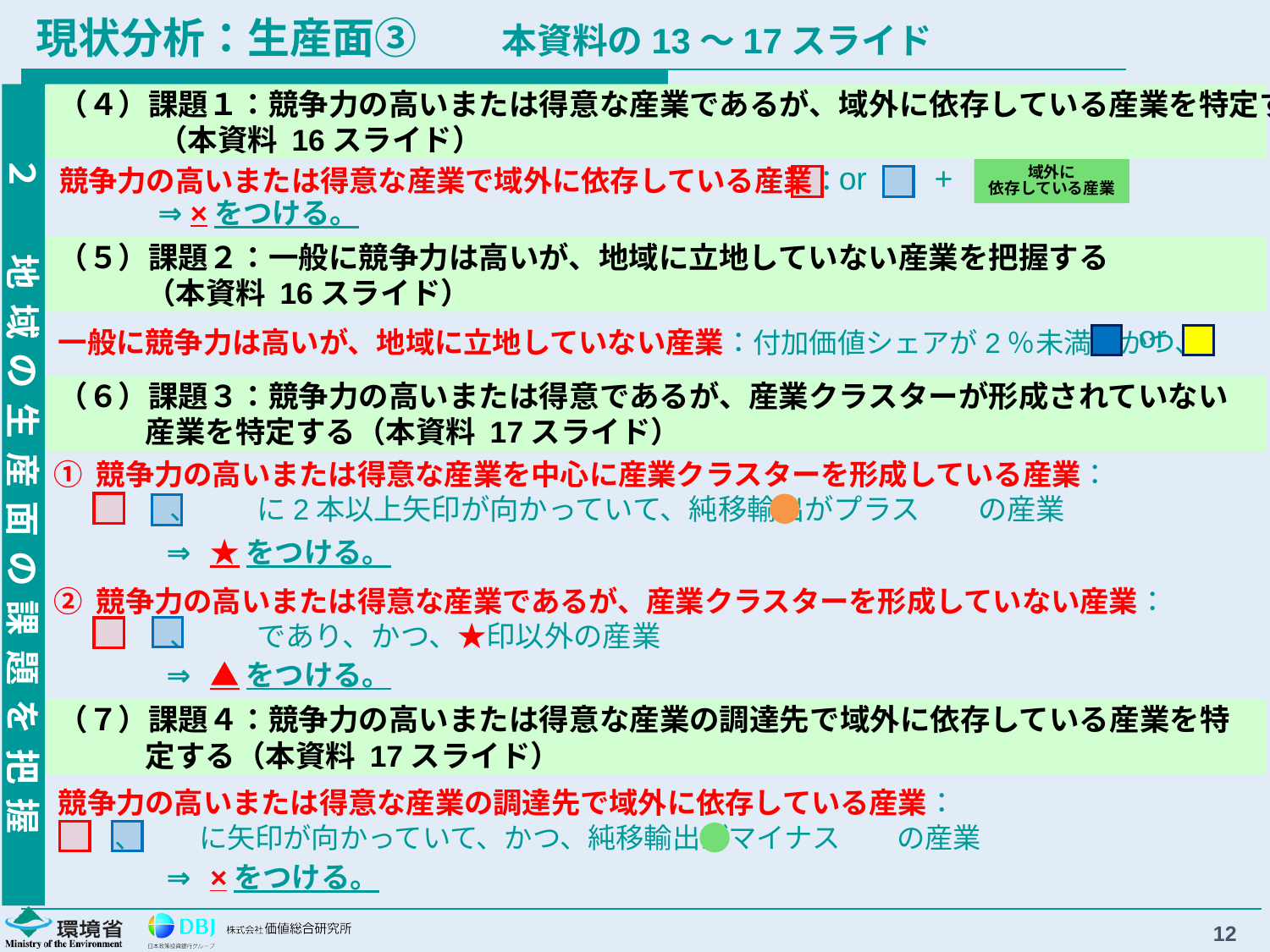

# 現状分析：生産面③　　本資料の13～17スライド
２　地域の生産面の課題を把握
（４）課題１：競争力の高いまたは得意な産業であるが、域外に依存している産業を特定する
（本資料 16スライド）
or
+
域外に
依存している産業

競争力の高いまたは得意な産業で域外に依存している産業：
⇒ ×をつける。
（５）課題２：一般に競争力は高いが、地域に立地していない産業を把握する
（本資料 16スライド）
or

一般に競争力は高いが、地域に立地していない産業：付加価値シェアが2％未満、かつ、
（６）課題３：競争力の高いまたは得意であるが、産業クラスターが形成されていない産業を特定する（本資料 17スライド）
① 競争力の高いまたは得意な産業を中心に産業クラスターを形成している産業：
　　　　、　　に2本以上矢印が向かっていて、純移輸出がプラス　　の産業

② 競争力の高いまたは得意な産業であるが、産業クラスターを形成していない産業：
　　　　、　　であり、かつ、★印以外の産業

⇒
★をつける。

⇒
▲をつける。
（７）課題４：競争力の高いまたは得意な産業の調達先で域外に依存している産業を特定する（本資料 17スライド）
競争力の高いまたは得意な産業の調達先で域外に依存している産業：
　　、　　に矢印が向かっていて、かつ、純移輸出がマイナス　　の産業

⇒
×をつける。
12